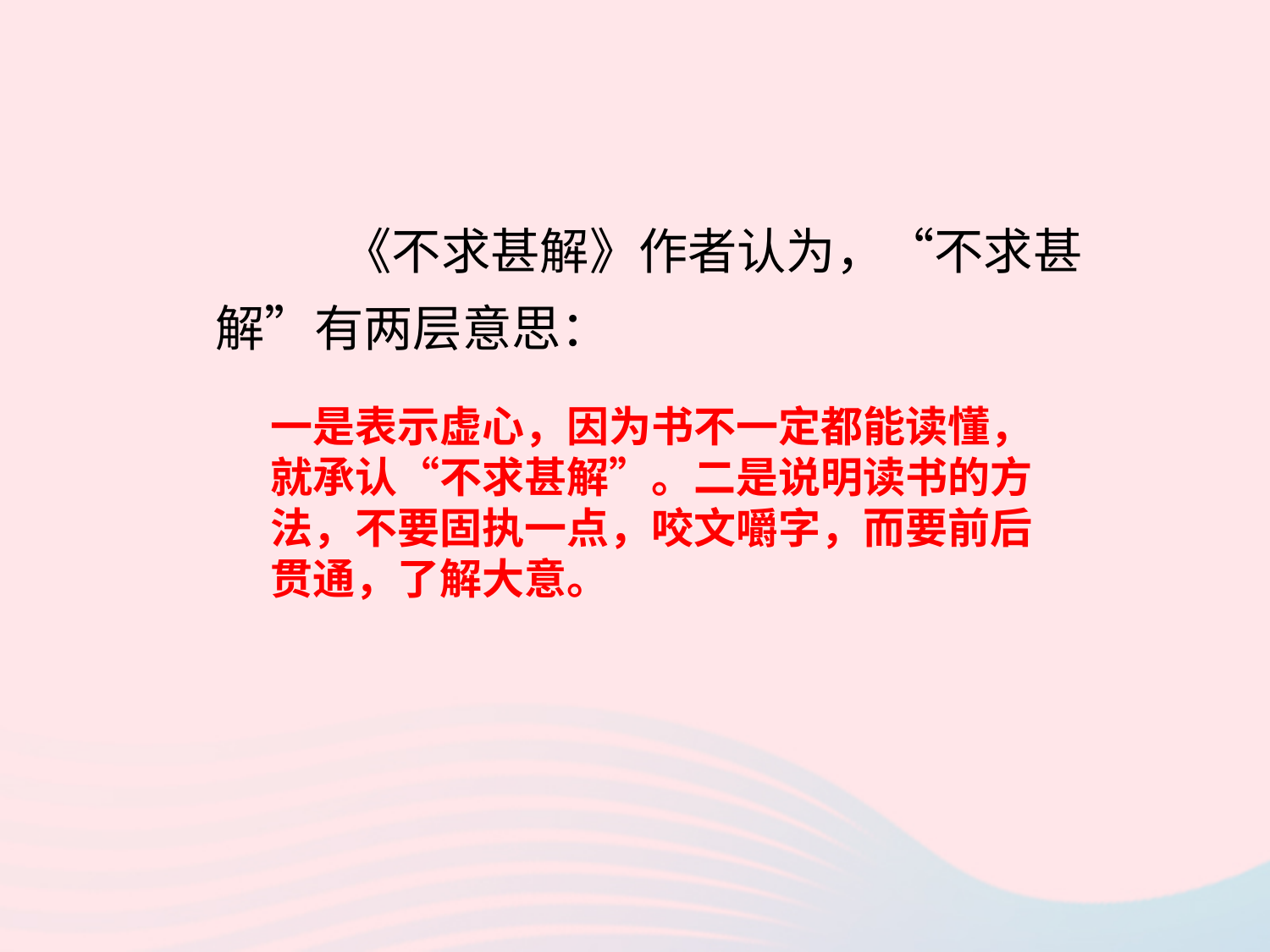

《不求甚解》作者认为，“不求甚解”有两层意思：

一是表示虚心，因为书不一定都能读懂，就承认“不求甚解”。二是说明读书的方法，不要固执一点，咬文嚼字，而要前后贯通，了解大意。